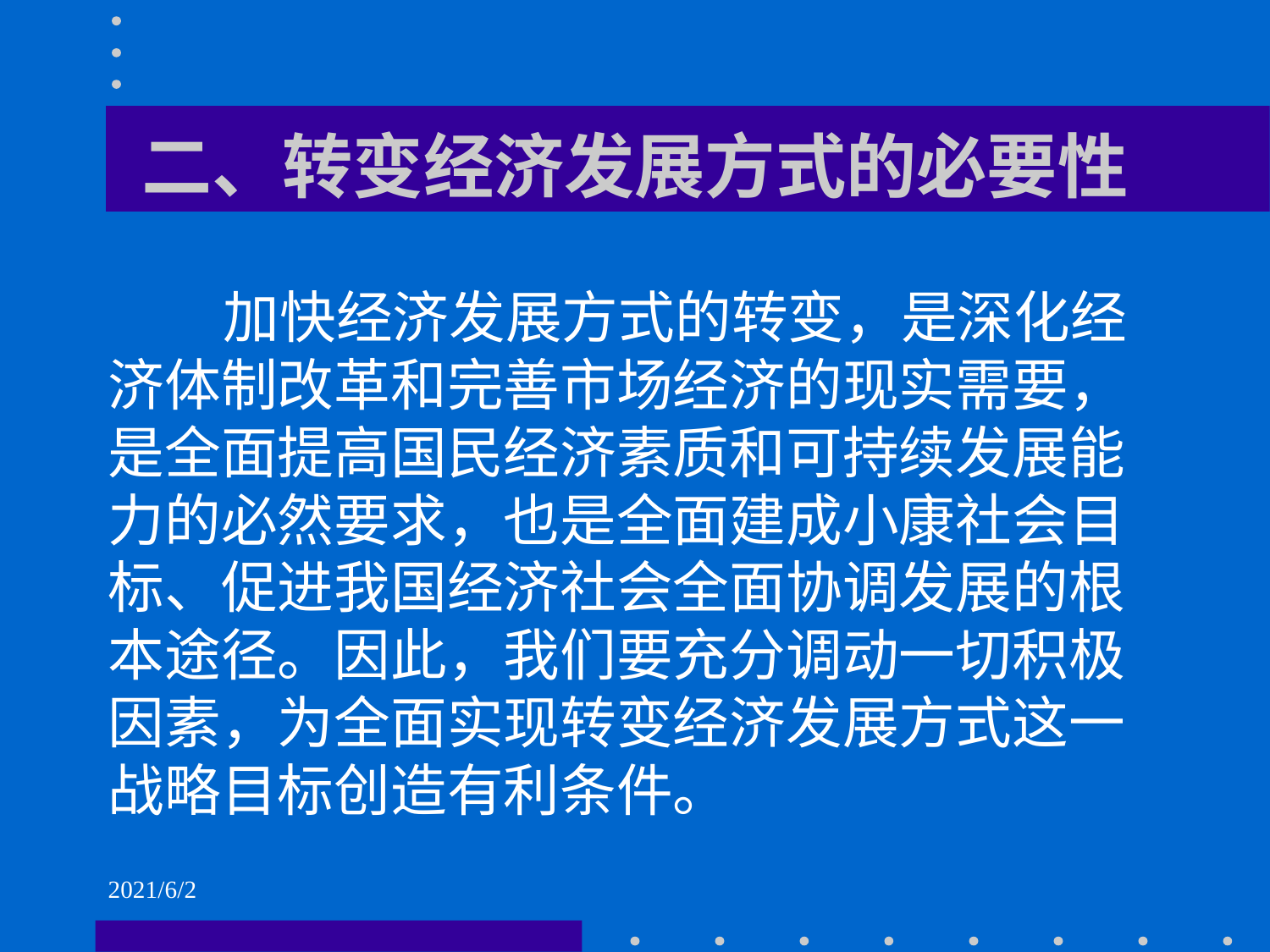

# 二、转变经济发展方式的必要性
        加快经济发展方式的转变，是深化经济体制改革和完善市场经济的现实需要，是全面提高国民经济素质和可持续发展能力的必然要求，也是全面建成小康社会目标、促进我国经济社会全面协调发展的根本途径。因此，我们要充分调动一切积极因素，为全面实现转变经济发展方式这一战略目标创造有利条件。

2021/6/2